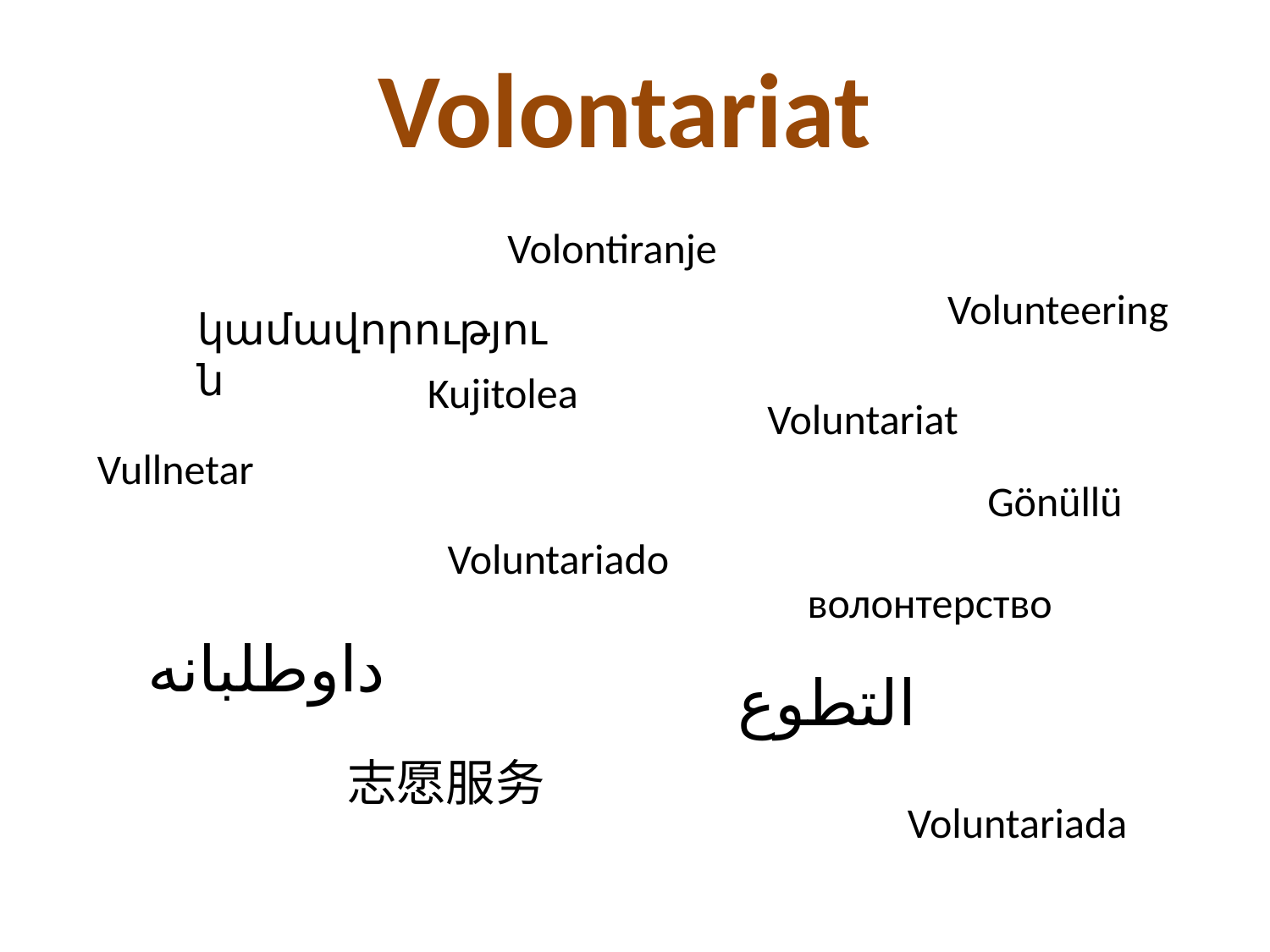

# Volontariat
Volontiranje
Volunteering
կամավորություն
Kujitolea
Voluntariat
Vullnetar
Gönüllü
Voluntariado
волонтерство
داوطلبانه
التطوع
志愿服务
Voluntariada